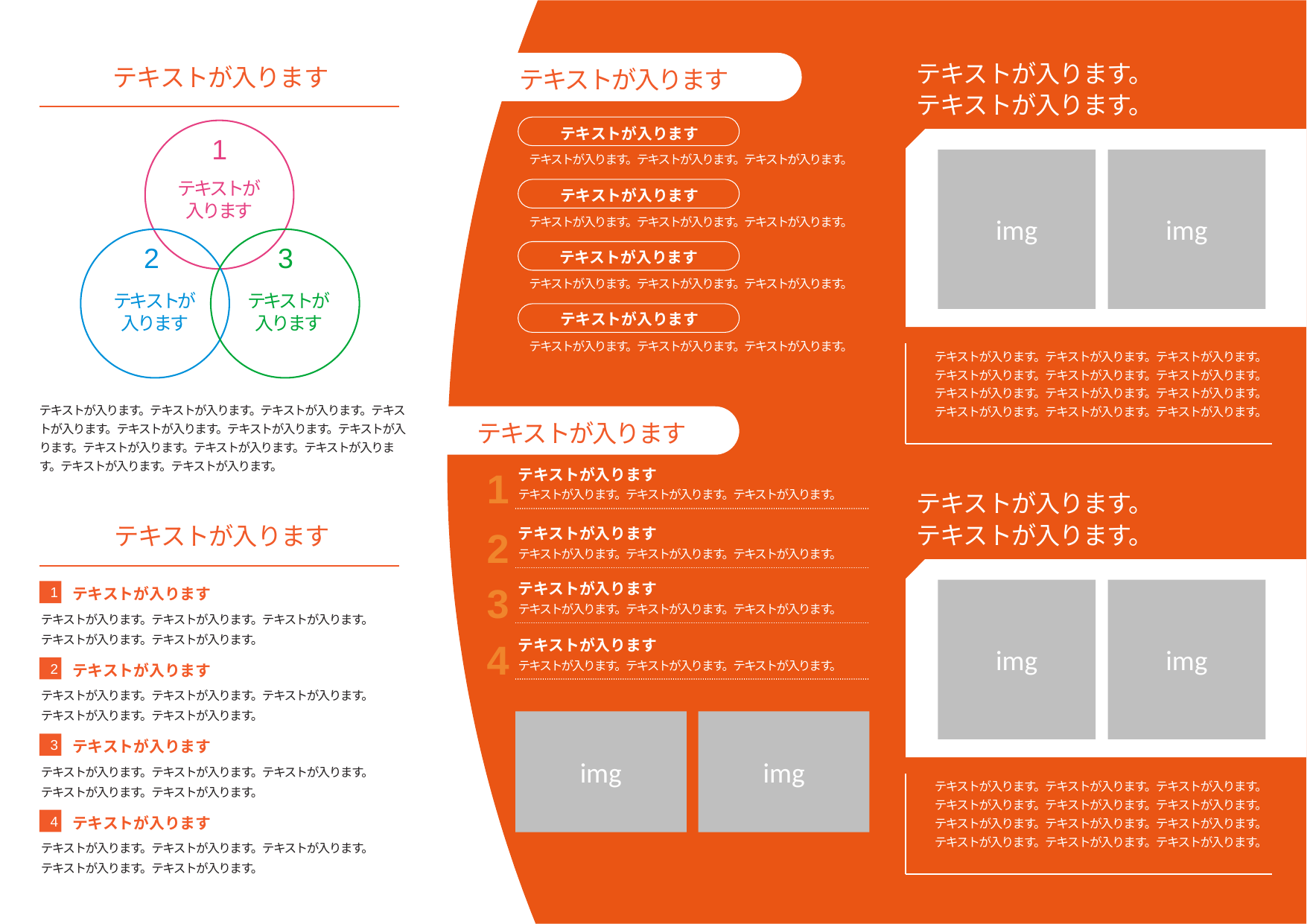

テキストが入ります。
テキストが入ります。
img
img
テキストが入ります。テキストが入ります。テキストが入ります。テキストが入ります。テキストが入ります。テキストが入ります。テキストが入ります。テキストが入ります。テキストが入ります。テキストが入ります。テキストが入ります。テキストが入ります。

テキストが入ります
テキストが入ります

テキストが入ります
テキストが入ります。テキストが入ります。テキストが入ります。

1
テキストが
入ります

テキストが入ります
テキストが入ります。テキストが入ります。テキストが入ります。

2
3

テキストが入ります
テキストが入ります。テキストが入ります。テキストが入ります。
テキストが
入ります
テキストが
入ります

テキストが入ります
テキストが入ります。テキストが入ります。テキストが入ります。
テキストが入ります。テキストが入ります。テキストが入ります。テキストが入ります。テキストが入ります。テキストが入ります。テキストが入ります。テキストが入ります。テキストが入ります。テキストが入ります。テキストが入ります。テキストが入ります。

テキストが入ります
1
テキストが入ります
テキストが入ります。テキストが入ります。テキストが入ります。

テキストが入ります。
テキストが入ります。
img
img
テキストが入ります。テキストが入ります。テキストが入ります。テキストが入ります。テキストが入ります。テキストが入ります。テキストが入ります。テキストが入ります。テキストが入ります。テキストが入ります。テキストが入ります。テキストが入ります。
2
テキストが入ります
テキストが入ります。テキストが入ります。テキストが入ります。
テキストが入ります

3
テキストが入ります
テキストが入ります。テキストが入ります。テキストが入ります。
1
テキストが入ります

テキストが入ります。テキストが入ります。テキストが入ります。
テキストが入ります。テキストが入ります。
4
テキストが入ります
テキストが入ります。テキストが入ります。テキストが入ります。
2
テキストが入ります

テキストが入ります。テキストが入ります。テキストが入ります。
テキストが入ります。テキストが入ります。
img
img
3
テキストが入ります

テキストが入ります。テキストが入ります。テキストが入ります。
テキストが入ります。テキストが入ります。
4
テキストが入ります

テキストが入ります。テキストが入ります。テキストが入ります。
テキストが入ります。テキストが入ります。